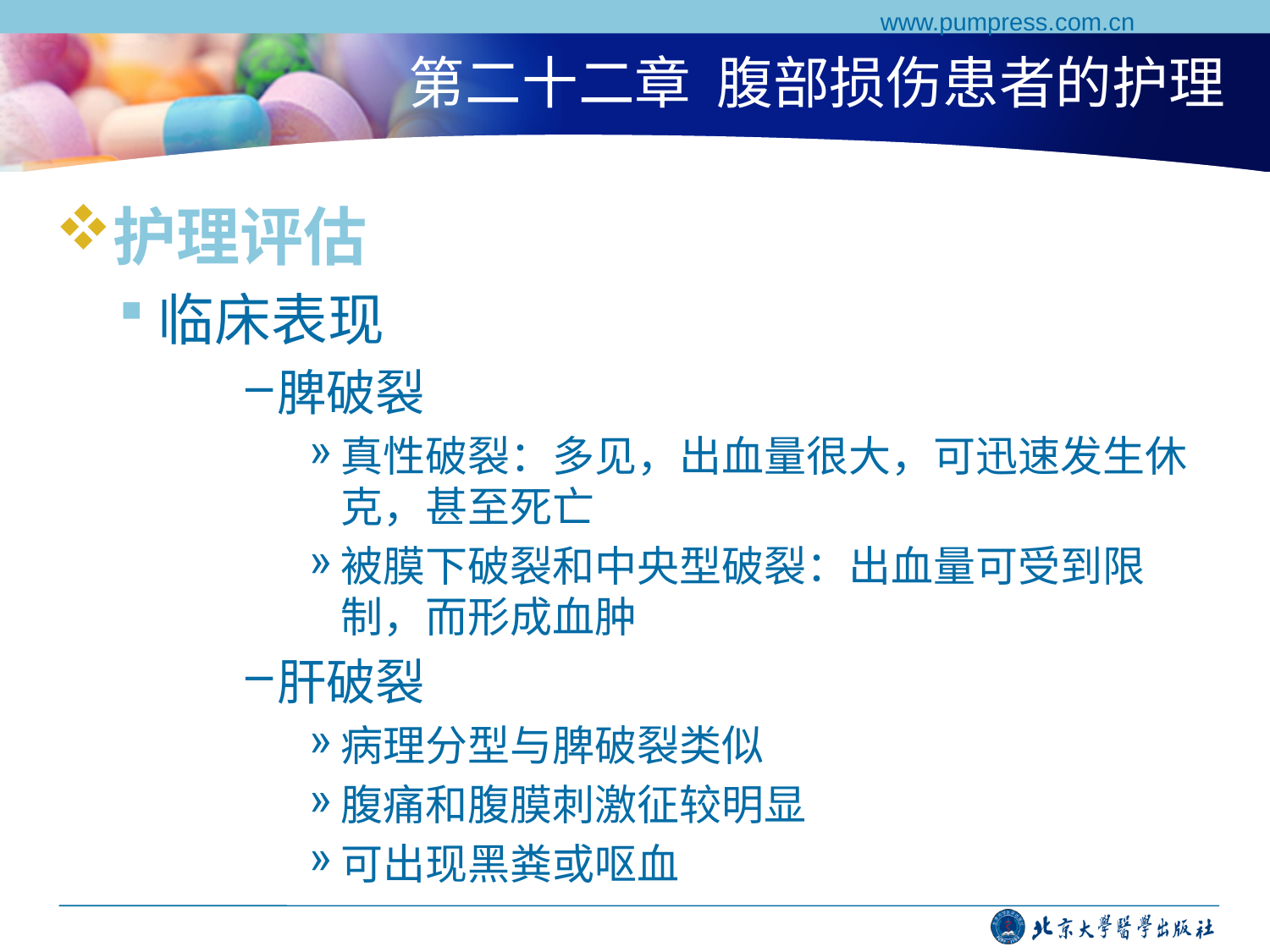

www.pumpress.com.cn
# 第二十二章  腹部损伤患者的护理
护理评估
临床表现
脾破裂
真性破裂：多见，出血量很大，可迅速发生休克，甚至死亡
被膜下破裂和中央型破裂：出血量可受到限制，而形成血肿
肝破裂
病理分型与脾破裂类似
腹痛和腹膜刺激征较明显
可出现黑粪或呕血